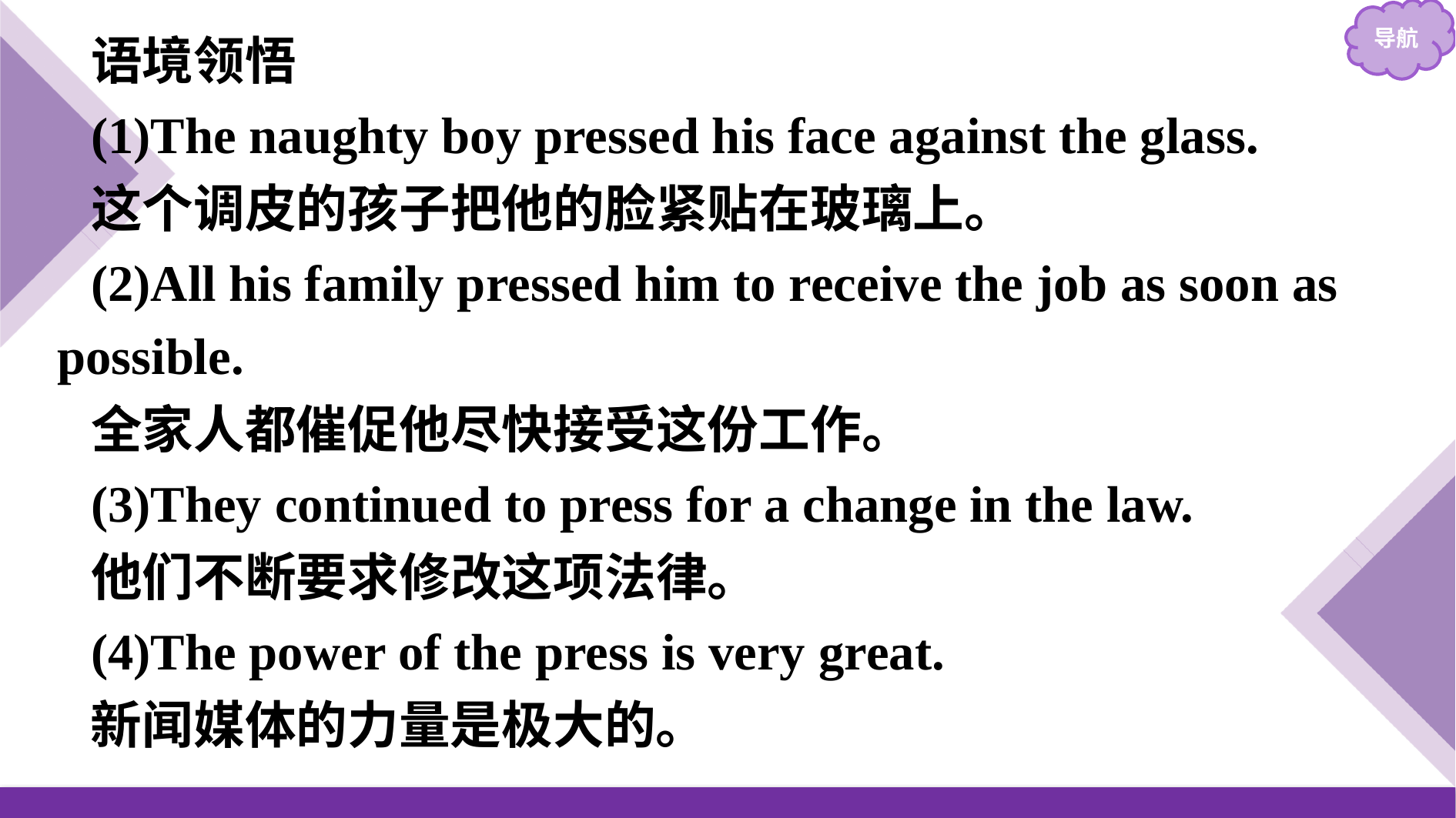

语境领悟
(1)The naughty boy pressed his face against the glass.
这个调皮的孩子把他的脸紧贴在玻璃上。
(2)All his family pressed him to receive the job as soon as possible.
全家人都催促他尽快接受这份工作。
(3)They continued to press for a change in the law.
他们不断要求修改这项法律。
(4)The power of the press is very great.
新闻媒体的力量是极大的。